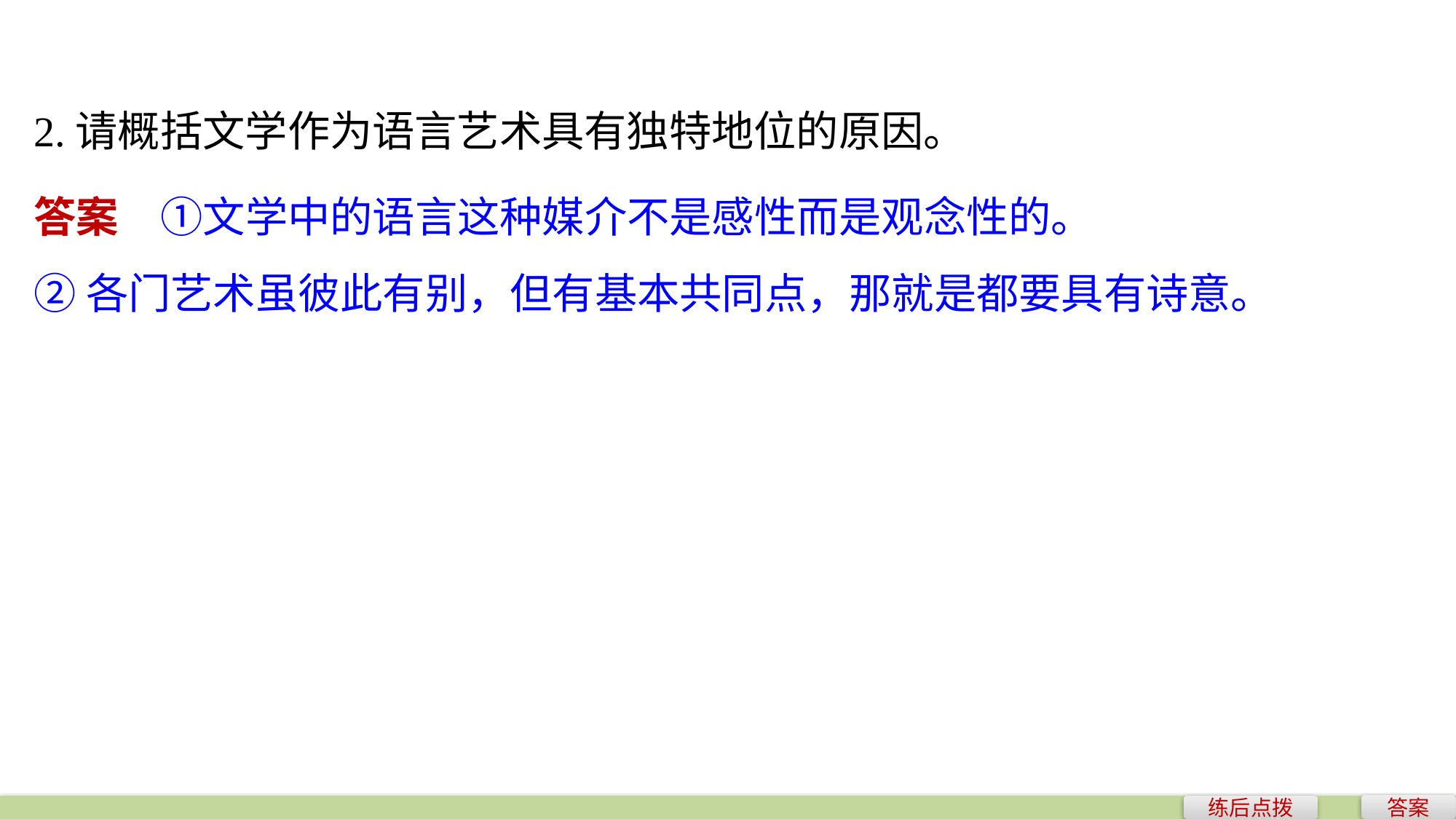

2.请概括文学作为语言艺术具有独特地位的原因。
答案　①文学中的语言这种媒介不是感性而是观念性的。
②各门艺术虽彼此有别，但有基本共同点，那就是都要具有诗意。
答案

练后点拨